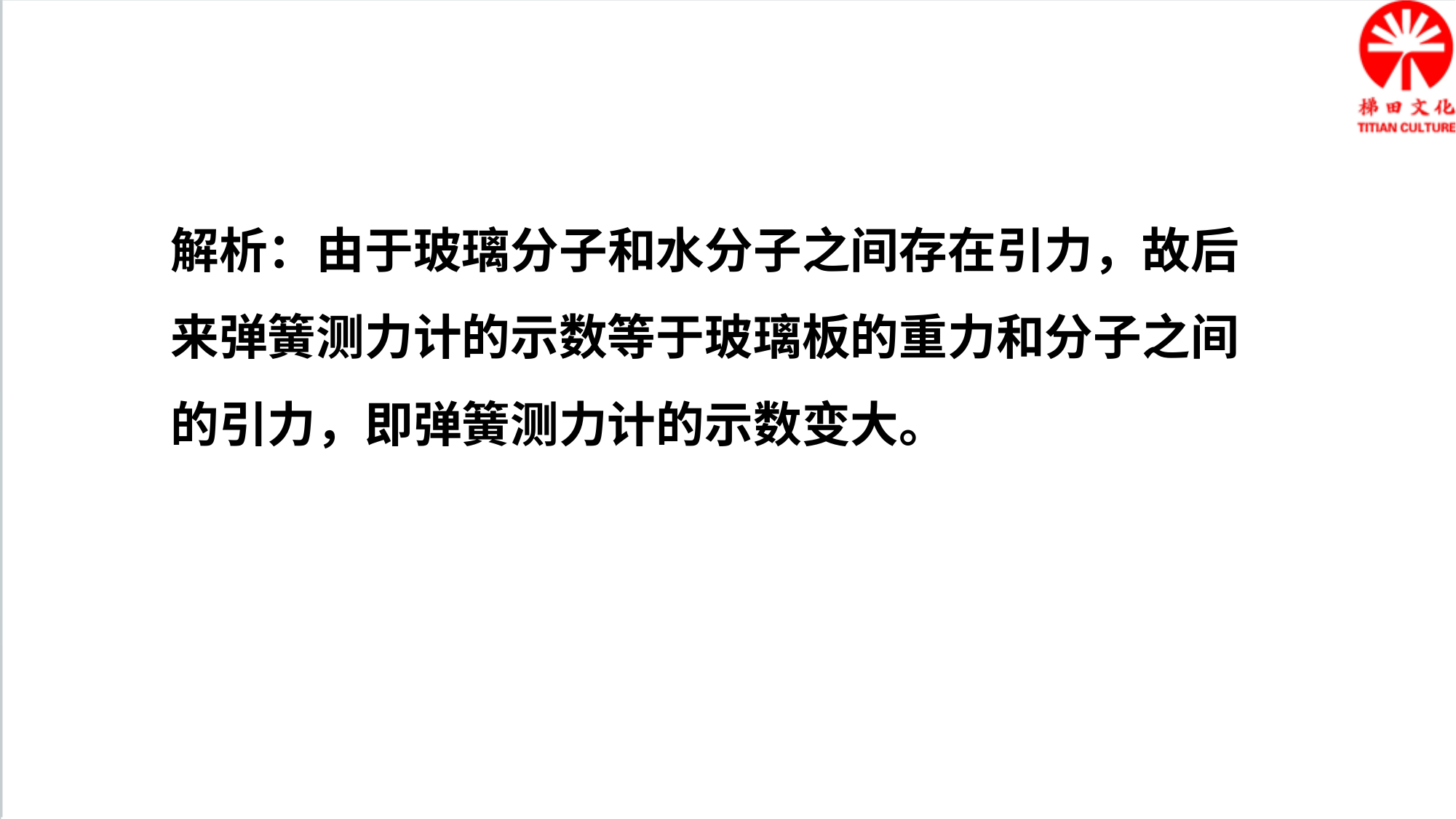

解析：由于玻璃分子和水分子之间存在引力，故后来弹簧测力计的示数等于玻璃板的重力和分子之间的引力，即弹簧测力计的示数变大。